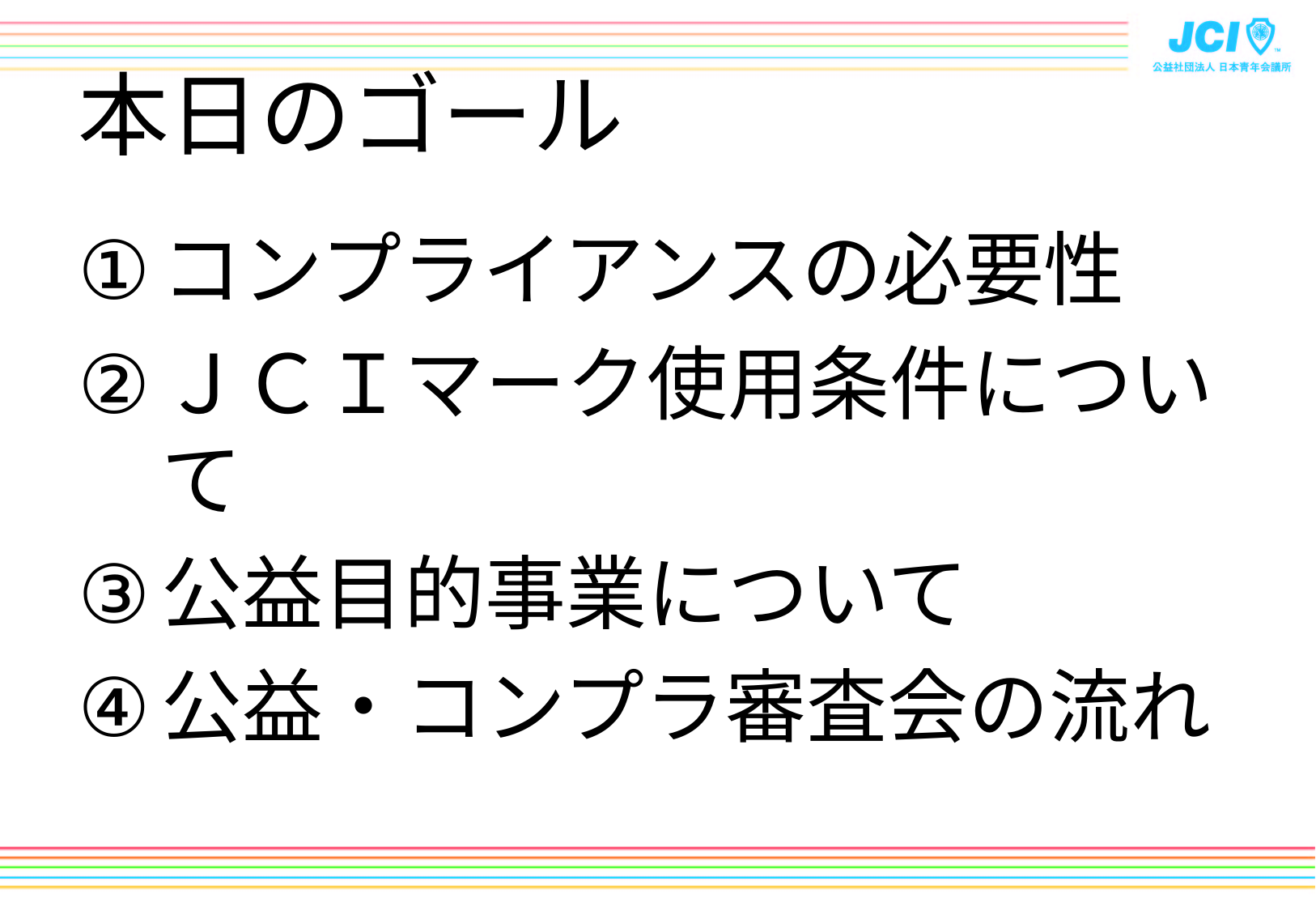

# 本日のゴール
コンプライアンスの必要性
ＪＣＩマーク使用条件について
公益目的事業について
公益・コンプラ審査会の流れ